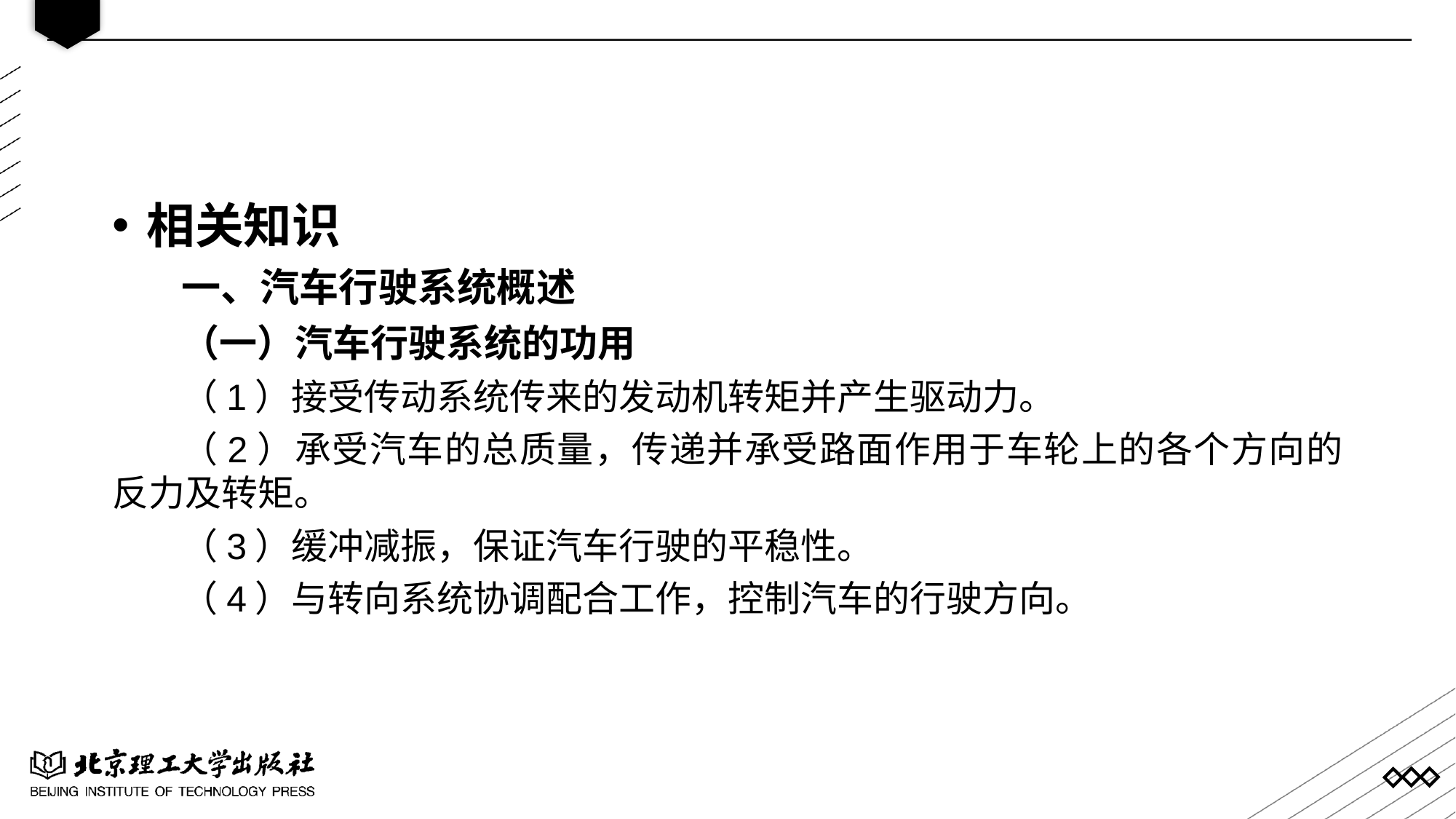

相关知识
一、汽车行驶系统概述
（一）汽车行驶系统的功用
（1）接受传动系统传来的发动机转矩并产生驱动力。
（2）承受汽车的总质量，传递并承受路面作用于车轮上的各个方向的反力及转矩。
（3）缓冲减振，保证汽车行驶的平稳性。
（4）与转向系统协调配合工作，控制汽车的行驶方向。